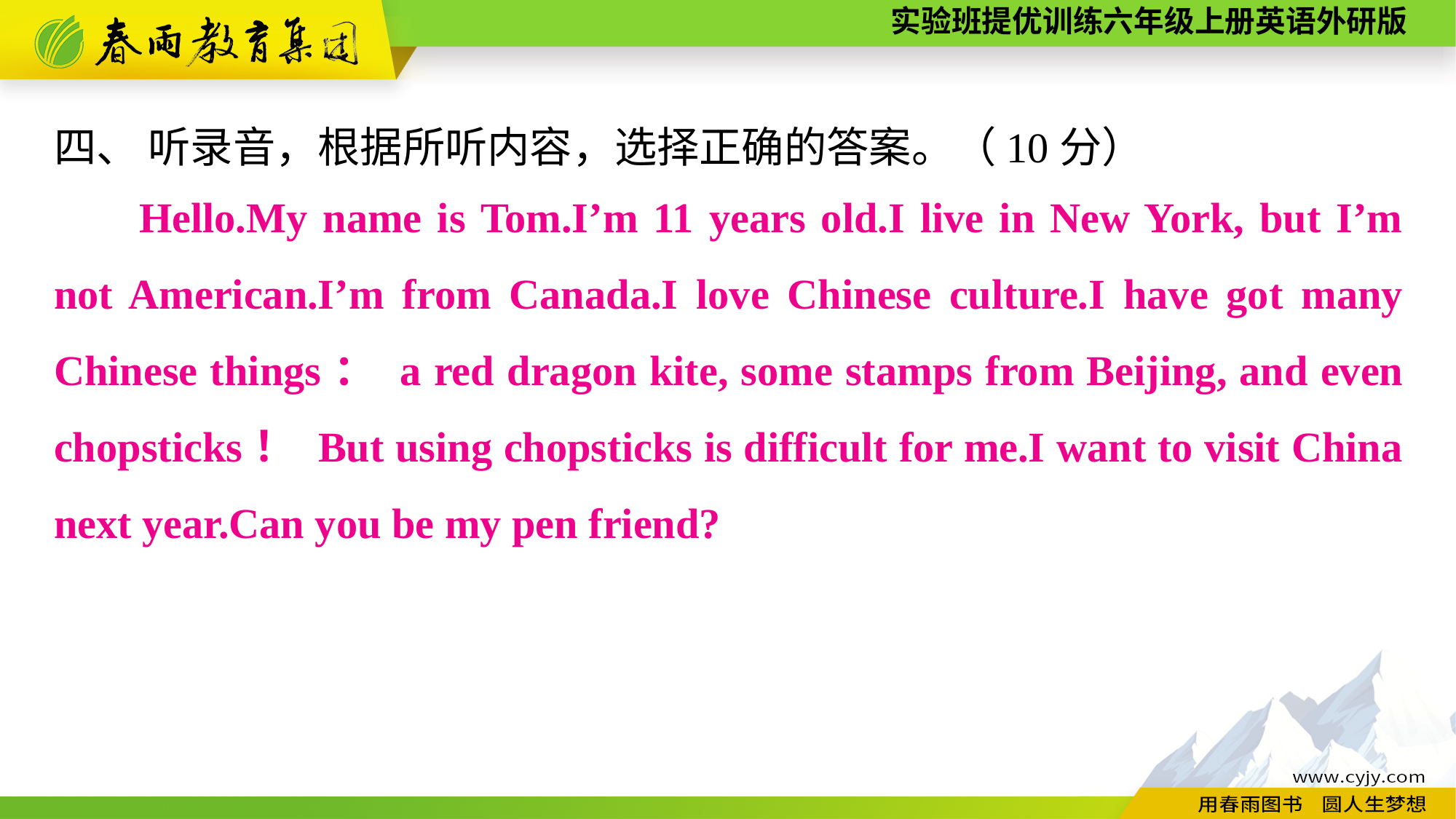

四、 听录音，根据所听内容，选择正确的答案。（10分）
Hello.My name is Tom.I’m 11 years old.I live in New York, but I’m not American.I’m from Canada.I love Chinese culture.I have got many Chinese things： a red dragon kite, some stamps from Beijing, and even chopsticks！ But using chopsticks is difficult for me.I want to visit China next year.Can you be my pen friend?